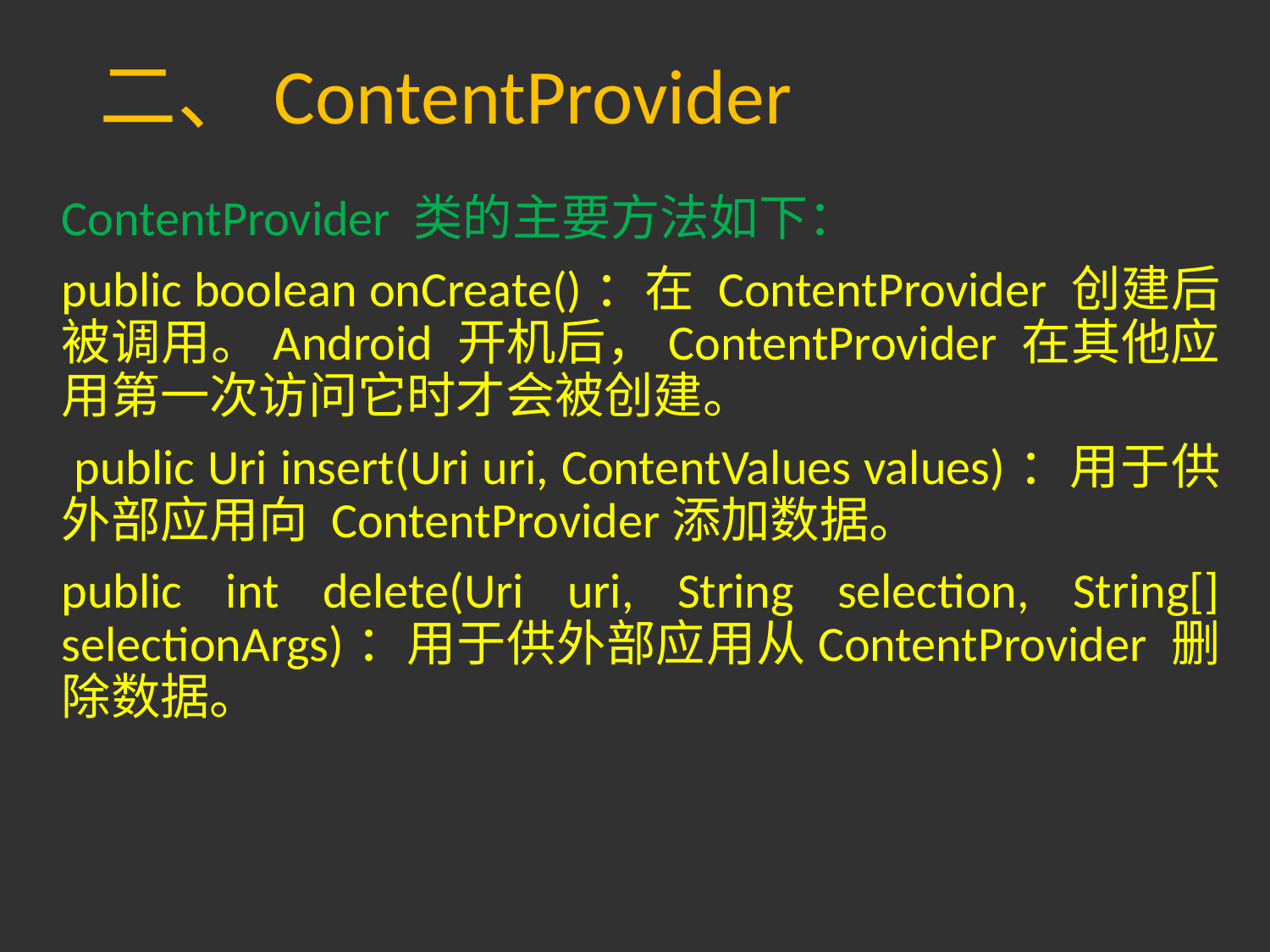

# 二、ContentProvider
ContentProvider 类的主要方法如下：
public boolean onCreate()：在 ContentProvider 创建后被调用。Android 开机后，ContentProvider 在其他应用第一次访问它时才会被创建。
 public Uri insert(Uri uri, ContentValues values)：用于供外部应用向 ContentProvider添加数据。
public int delete(Uri uri, String selection, String[] selectionArgs)：用于供外部应用从ContentProvider 删除数据。